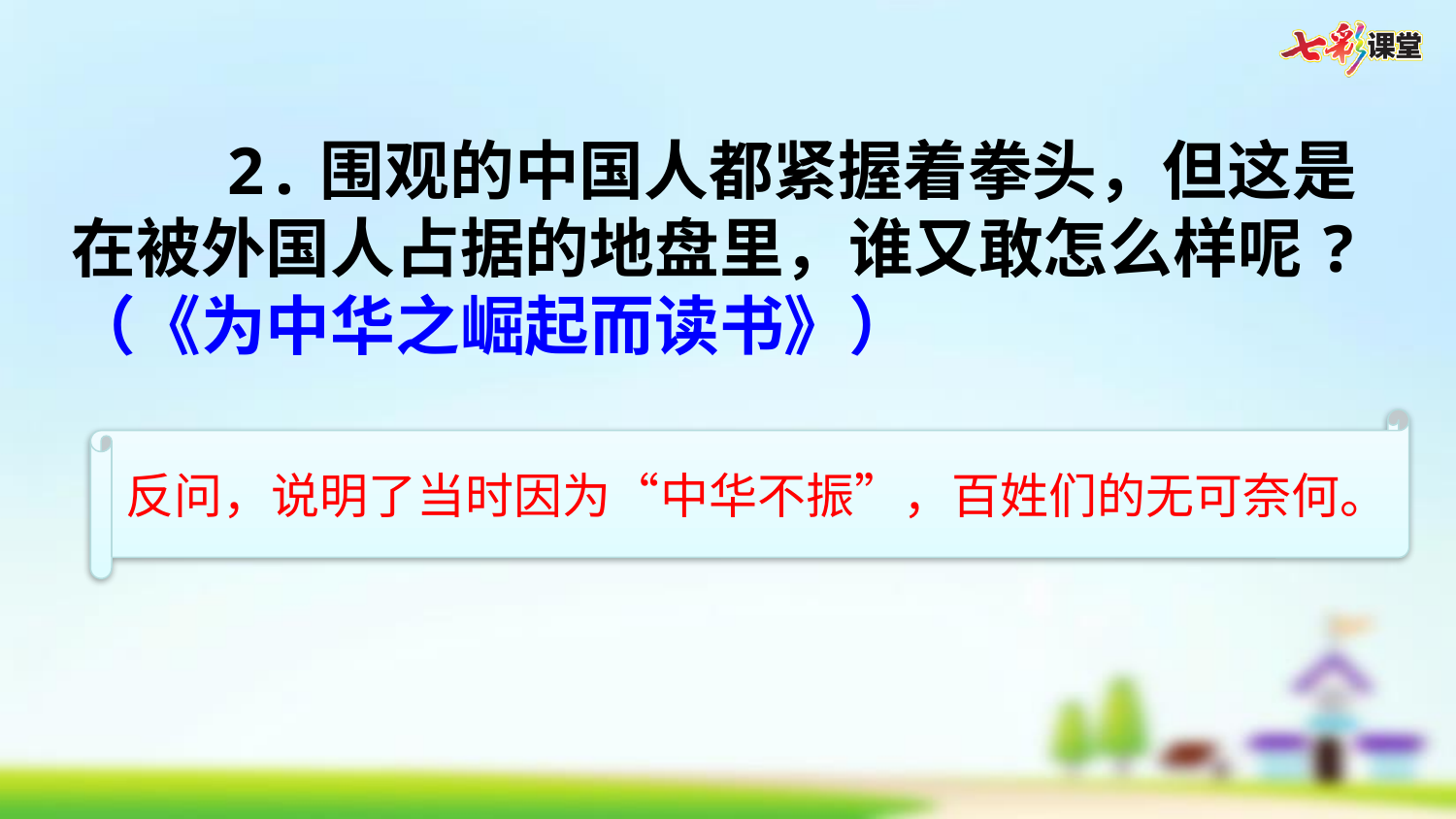

2.围观的中国人都紧握着拳头，但这是在被外国人占据的地盘里，谁又敢怎么样呢? （《为中华之崛起而读书》）
反问，说明了当时因为“中华不振”，百姓们的无可奈何。